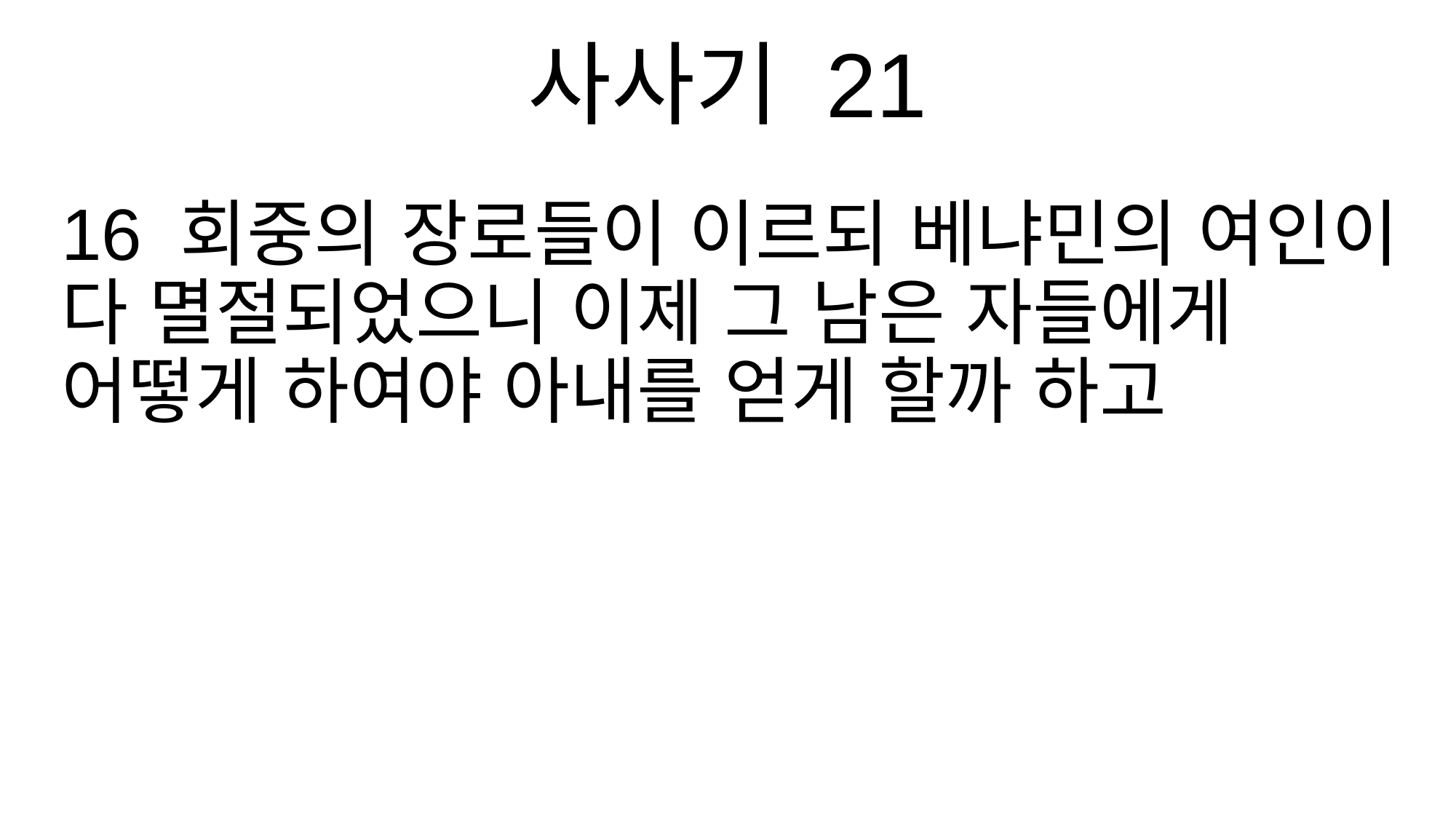

사사기 21
16 회중의 장로들이 이르되 베냐민의 여인이 다 멸절되었으니 이제 그 남은 자들에게 어떻게 하여야 아내를 얻게 할까 하고